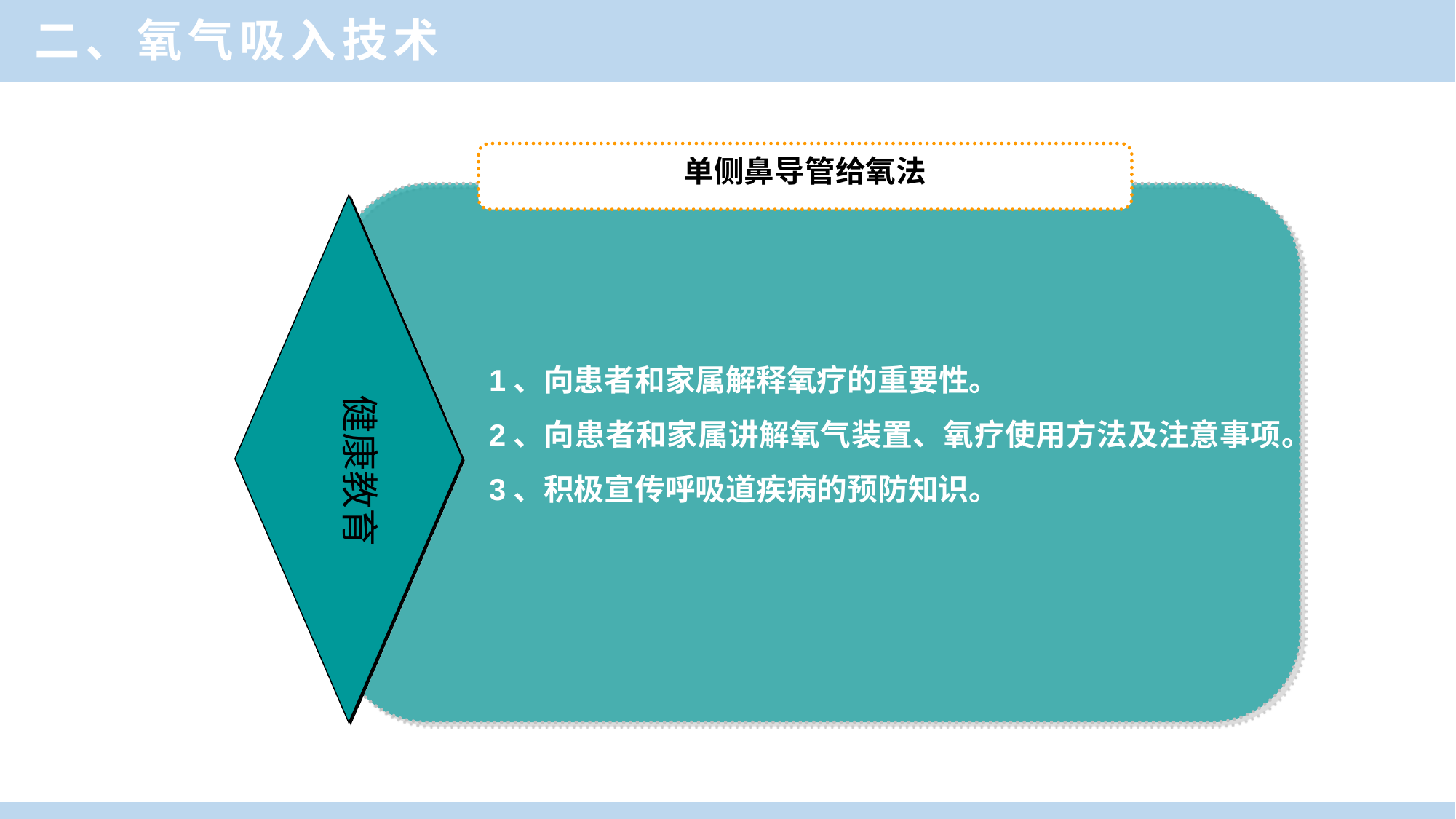

二、氧气吸入技术
单侧鼻导管给氧法

健康教育
1、向患者和家属解释氧疗的重要性。
2、向患者和家属讲解氧气装置、氧疗使用方法及注意事项。
3、积极宣传呼吸道疾病的预防知识。